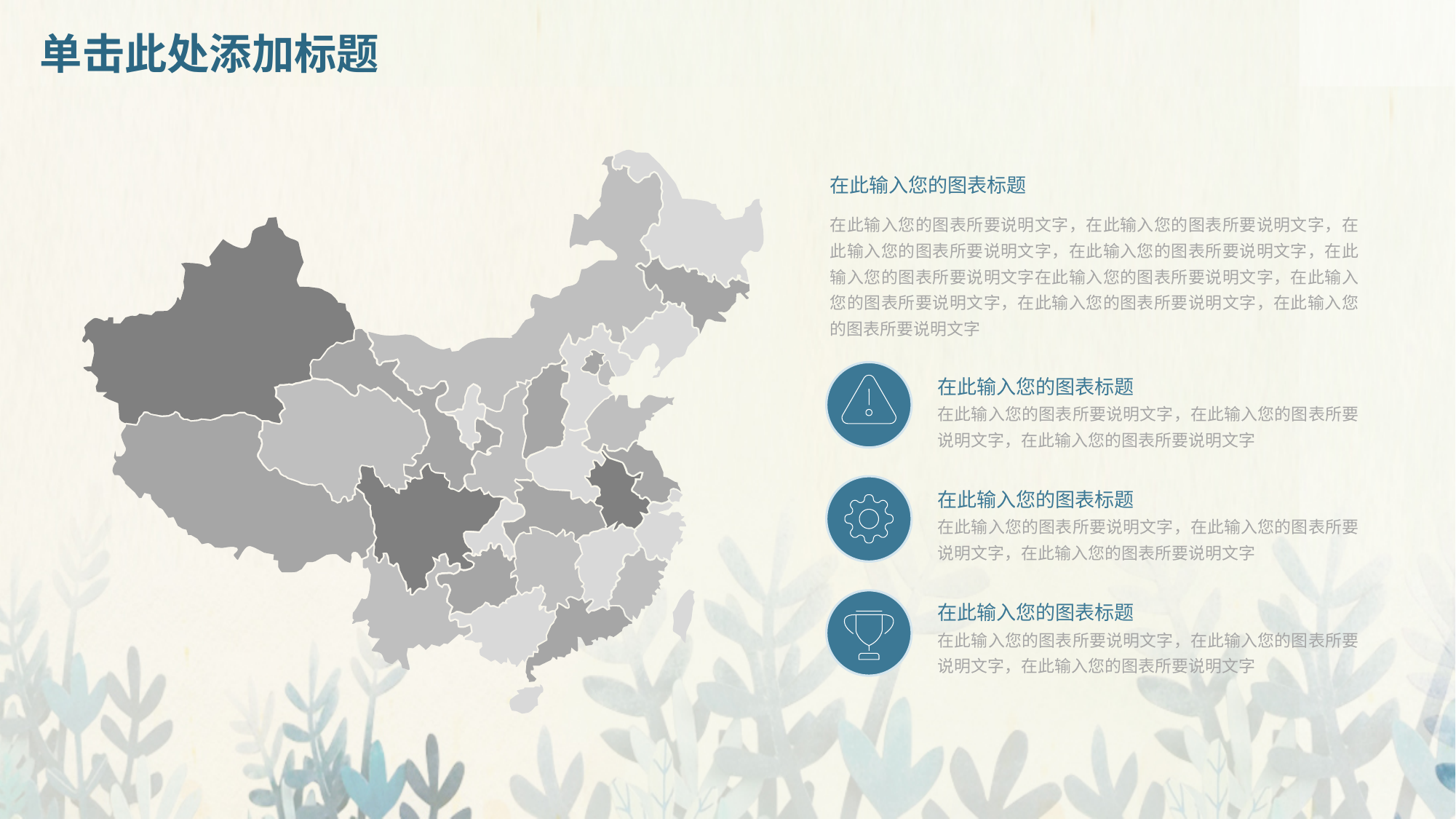

# 单击此处添加标题

在此输入您的图表标题
在此输入您的图表所要说明文字，在此输入您的图表所要说明文字，在此输入您的图表所要说明文字，在此输入您的图表所要说明文字，在此输入您的图表所要说明文字在此输入您的图表所要说明文字，在此输入您的图表所要说明文字，在此输入您的图表所要说明文字，在此输入您的图表所要说明文字

在此输入您的图表标题
在此输入您的图表所要说明文字，在此输入您的图表所要说明文字，在此输入您的图表所要说明文字

在此输入您的图表标题
在此输入您的图表所要说明文字，在此输入您的图表所要说明文字，在此输入您的图表所要说明文字

在此输入您的图表标题
在此输入您的图表所要说明文字，在此输入您的图表所要说明文字，在此输入您的图表所要说明文字